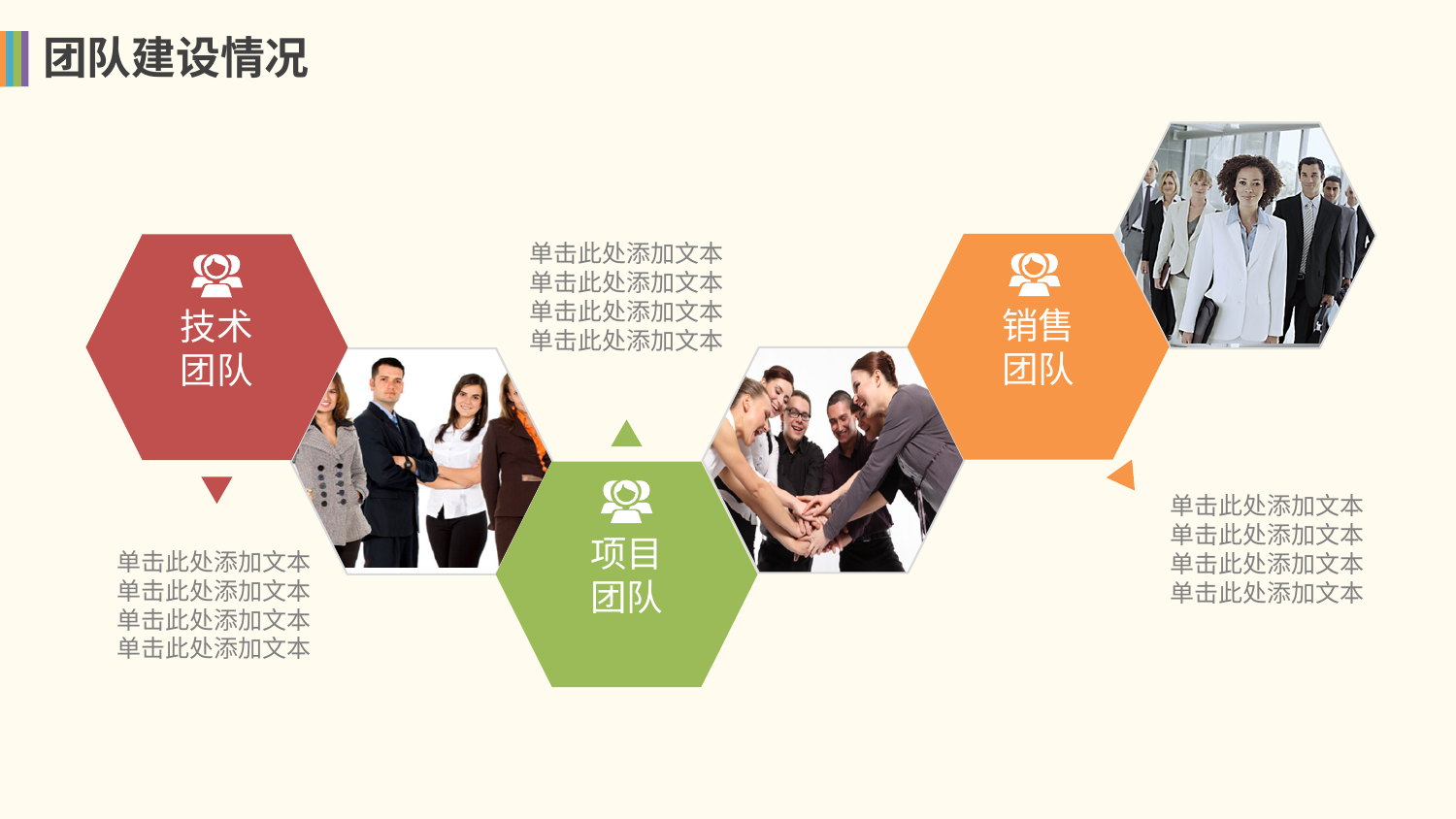

# 团队建设情况

单击此处添加文本
单击此处添加文本
单击此处添加文本
单击此处添加文本
销售
团队

技术
团队

项目
团队

单击此处添加文本
单击此处添加文本
单击此处添加文本
单击此处添加文本
单击此处添加文本
单击此处添加文本
单击此处添加文本
单击此处添加文本